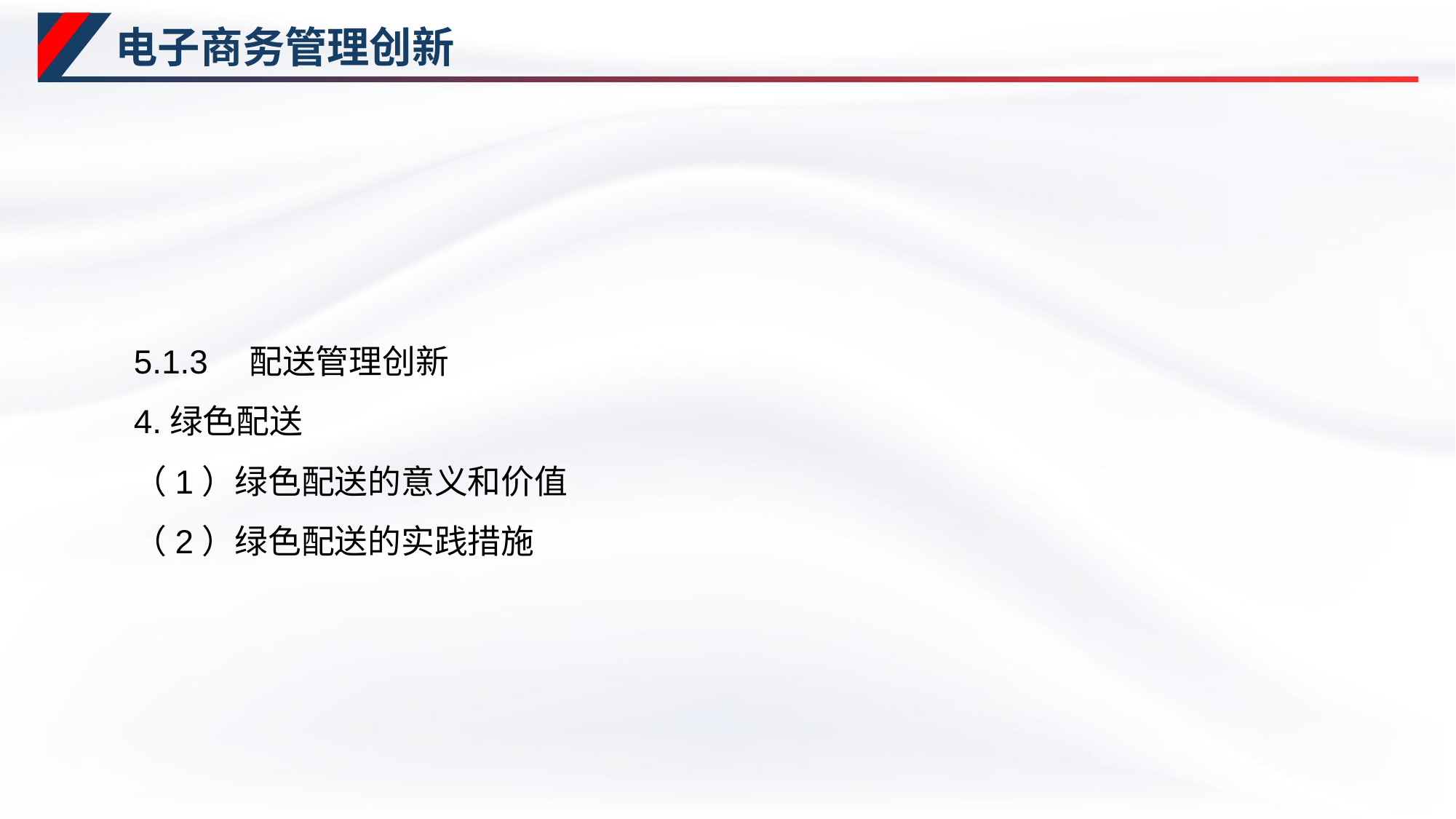

# 电子商务管理创新
5.1.3　配送管理创新
4.绿色配送
（1）绿色配送的意义和价值
（2）绿色配送的实践措施